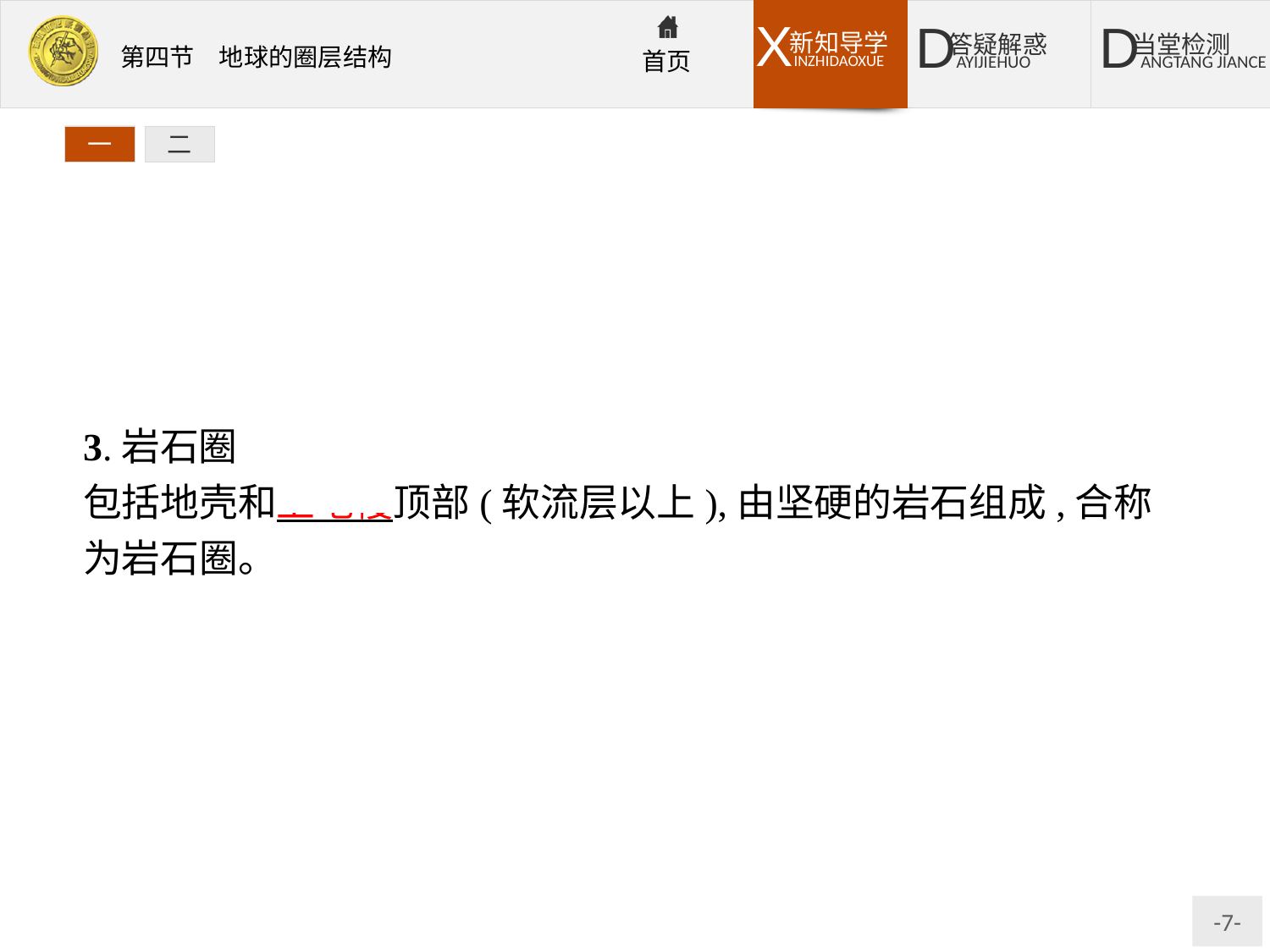

一
二
3.岩石圈
包括地壳和上地幔顶部(软流层以上),由坚硬的岩石组成,合称为岩石圈。